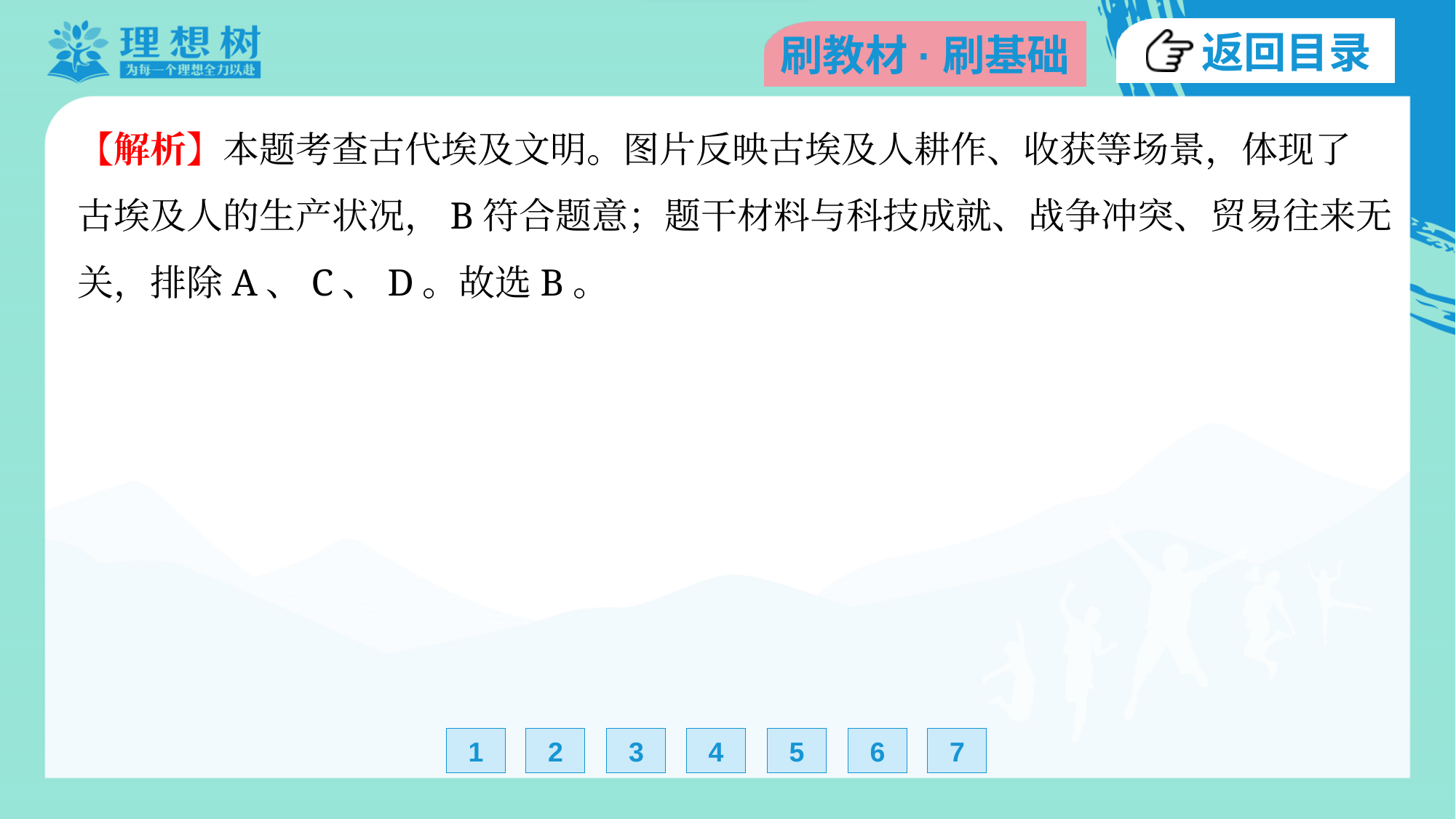

【解析】本题考查古代埃及文明。图片反映古埃及人耕作、收获等场景，体现了
古埃及人的生产状况，B符合题意；题干材料与科技成就、战争冲突、贸易往来无
关，排除A、C、D。故选B。